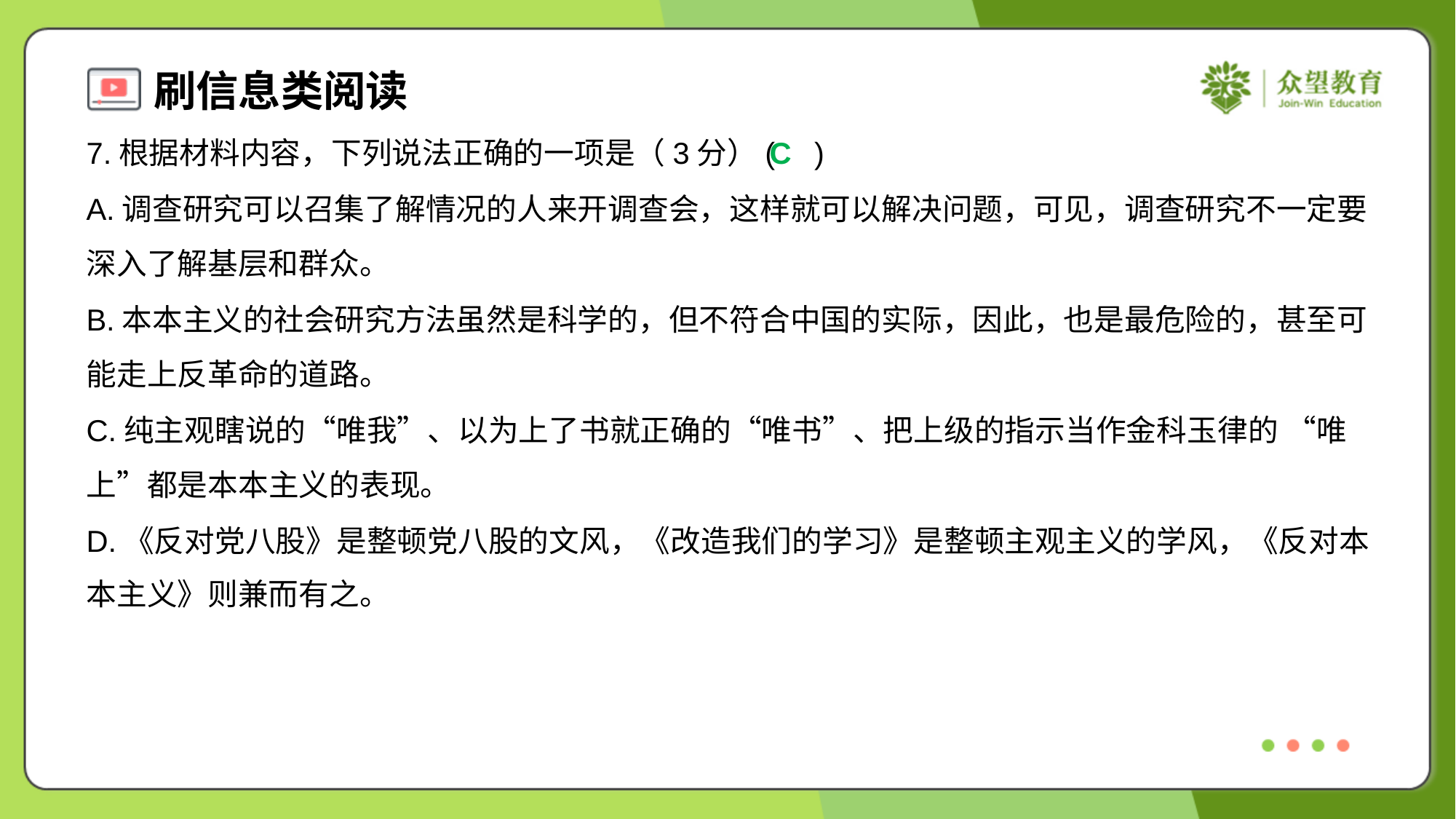

7.根据材料内容，下列说法正确的一项是（3分）(     )
C
A.调查研究可以召集了解情况的人来开调查会，这样就可以解决问题，可见，调查研究不一定要
深入了解基层和群众。
B.本本主义的社会研究方法虽然是科学的，但不符合中国的实际，因此，也是最危险的，甚至可
能走上反革命的道路。
C.纯主观瞎说的“唯我”、以为上了书就正确的“唯书”、把上级的指示当作金科玉律的 “唯
上”都是本本主义的表现。
D.《反对党八股》是整顿党八股的文风，《改造我们的学习》是整顿主观主义的学风，《反对本
本主义》则兼而有之。